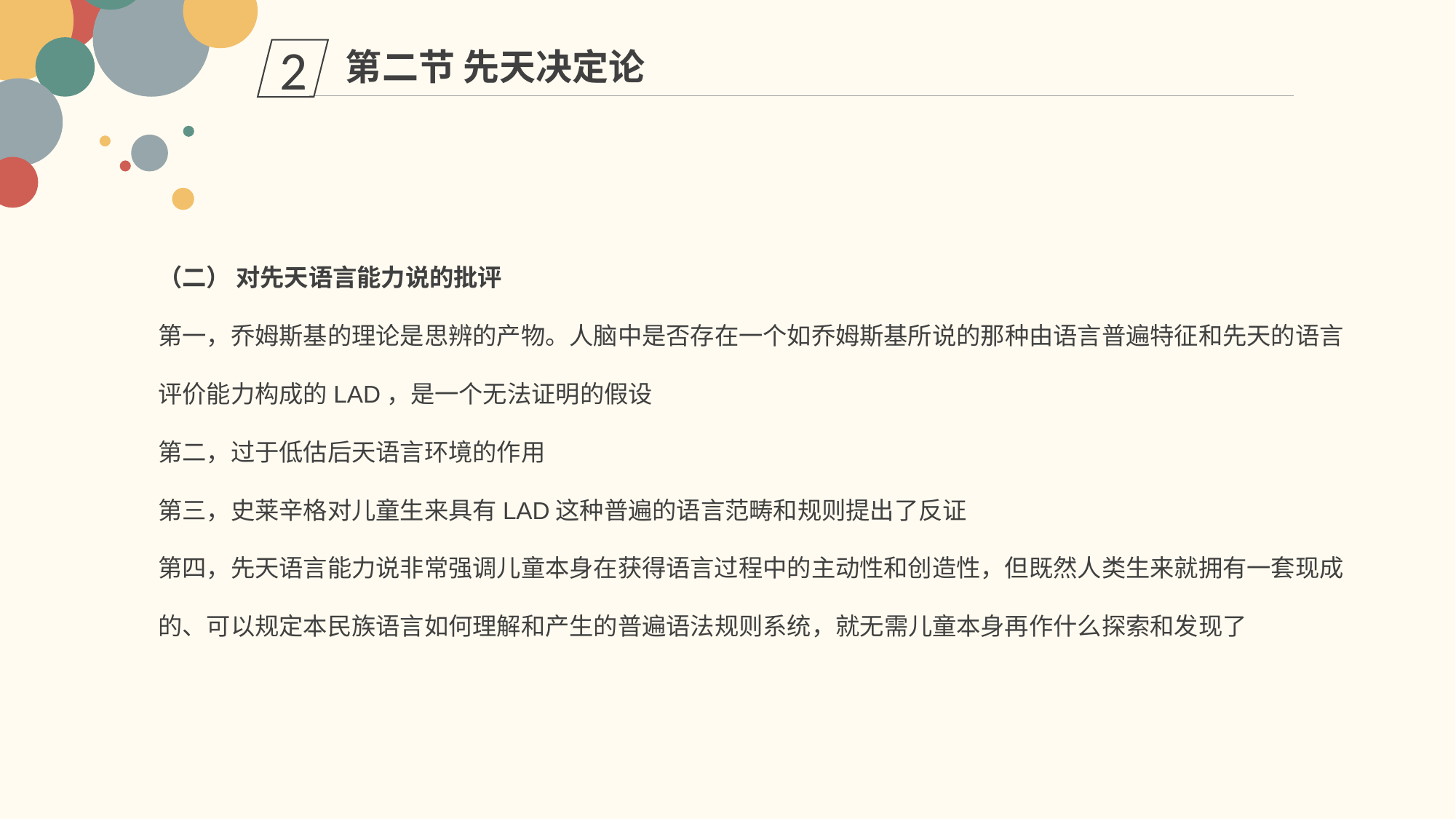

第二节 先天决定论
2
（二） 对先天语言能力说的批评
第一，乔姆斯基的理论是思辨的产物。人脑中是否存在一个如乔姆斯基所说的那种由语言普遍特征和先天的语言评价能力构成的LAD，是一个无法证明的假设
第二，过于低估后天语言环境的作用
第三，史莱辛格对儿童生来具有LAD这种普遍的语言范畴和规则提出了反证
第四，先天语言能力说非常强调儿童本身在获得语言过程中的主动性和创造性，但既然人类生来就拥有一套现成的、可以规定本民族语言如何理解和产生的普遍语法规则系统，就无需儿童本身再作什么探索和发现了